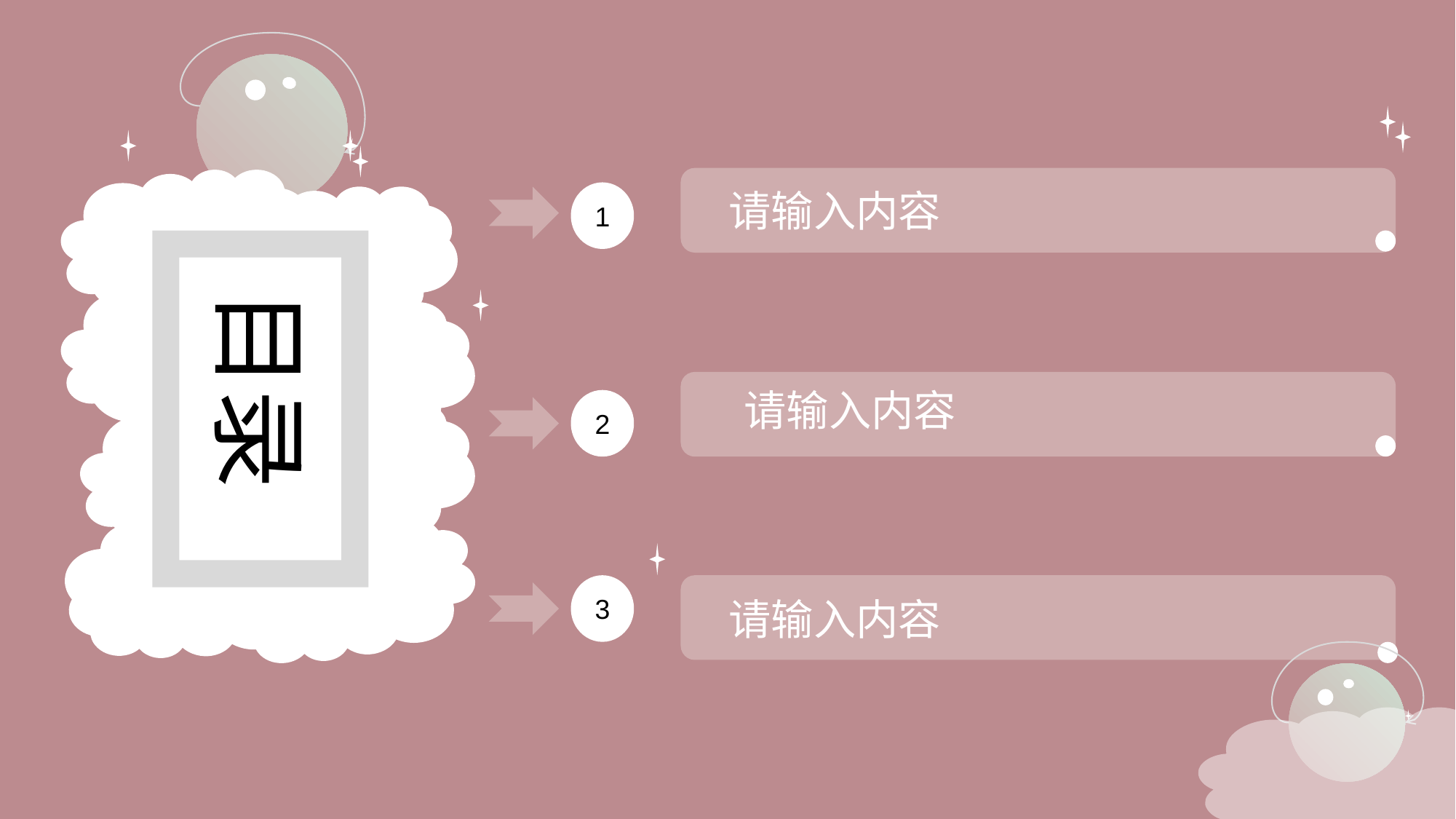

目录

请输入内容
1

请输入内容
2

3

请输入内容